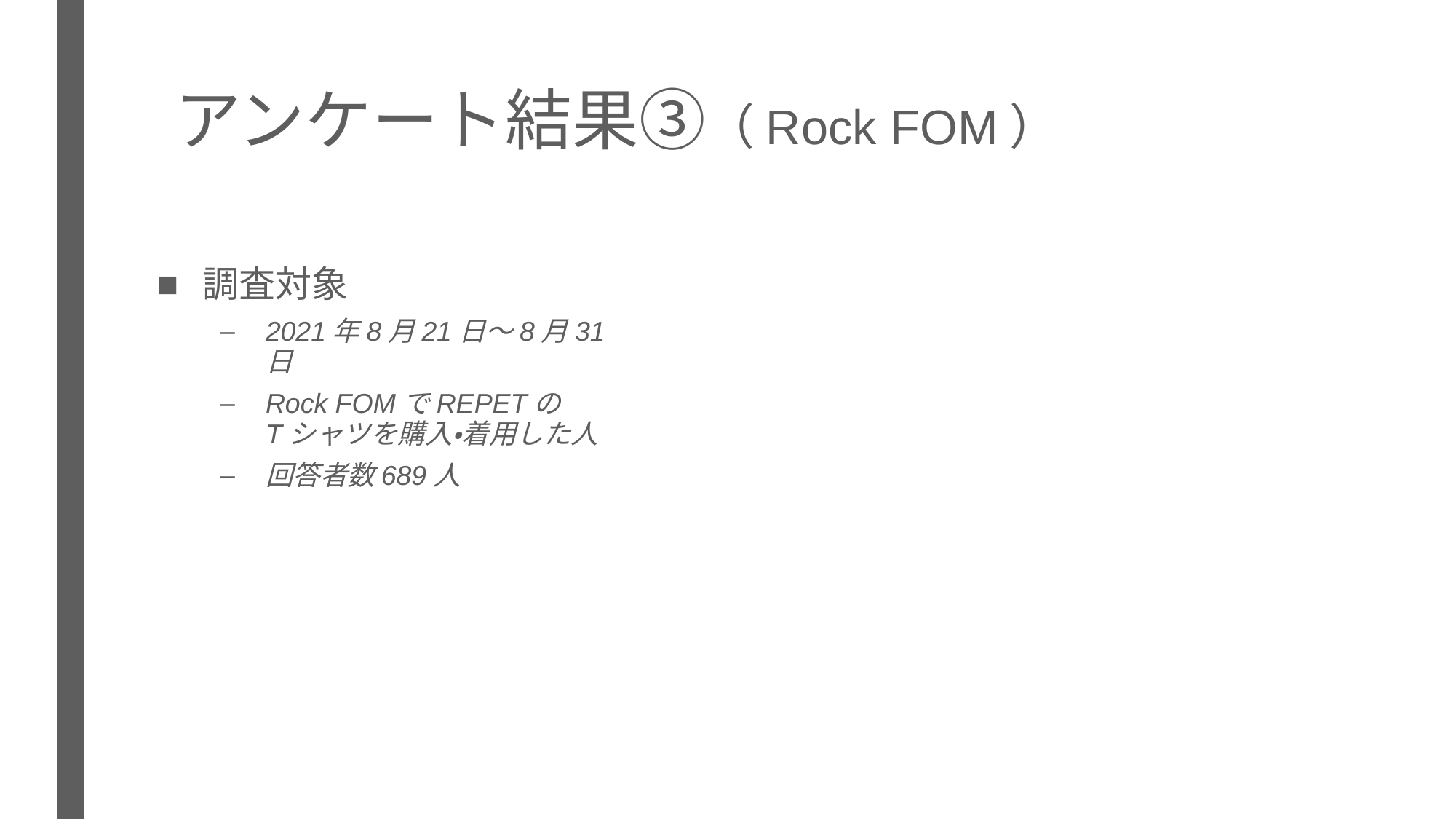

# アンケート結果③（Rock FOM）
調査対象
2021年8月21日～8月31日
Rock FOMでREPETの
Tシャツを購入・着用した人
回答者数689人